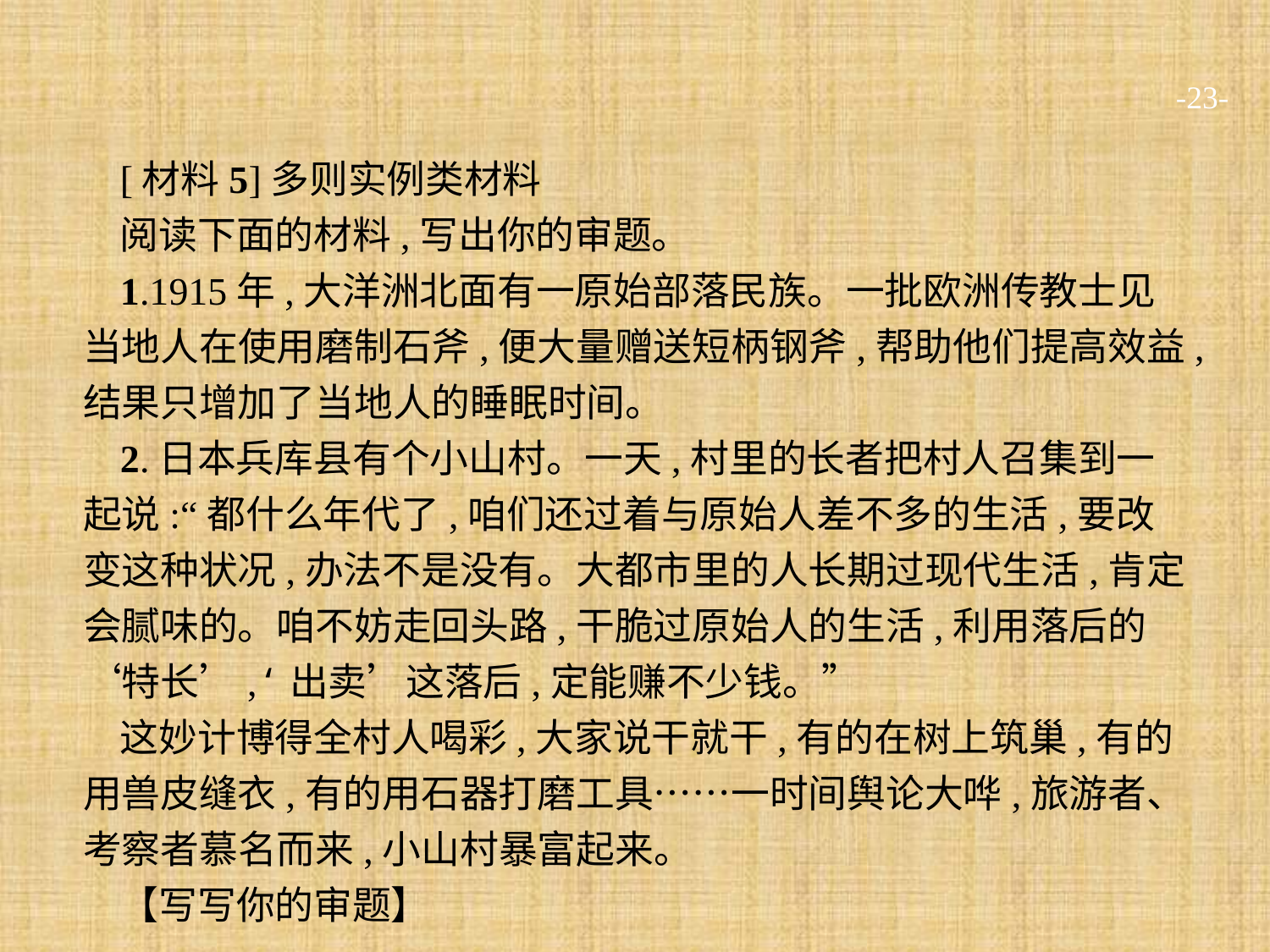

-23-
[材料5]多则实例类材料
阅读下面的材料,写出你的审题。
1.1915年,大洋洲北面有一原始部落民族。一批欧洲传教士见当地人在使用磨制石斧,便大量赠送短柄钢斧,帮助他们提高效益,结果只增加了当地人的睡眠时间。
2.日本兵库县有个小山村。一天,村里的长者把村人召集到一起说:“都什么年代了,咱们还过着与原始人差不多的生活,要改变这种状况,办法不是没有。大都市里的人长期过现代生活,肯定会腻味的。咱不妨走回头路,干脆过原始人的生活,利用落后的‘特长’,‘出卖’这落后,定能赚不少钱。”
这妙计博得全村人喝彩,大家说干就干,有的在树上筑巢,有的用兽皮缝衣,有的用石器打磨工具……一时间舆论大哗,旅游者、考察者慕名而来,小山村暴富起来。
【写写你的审题】